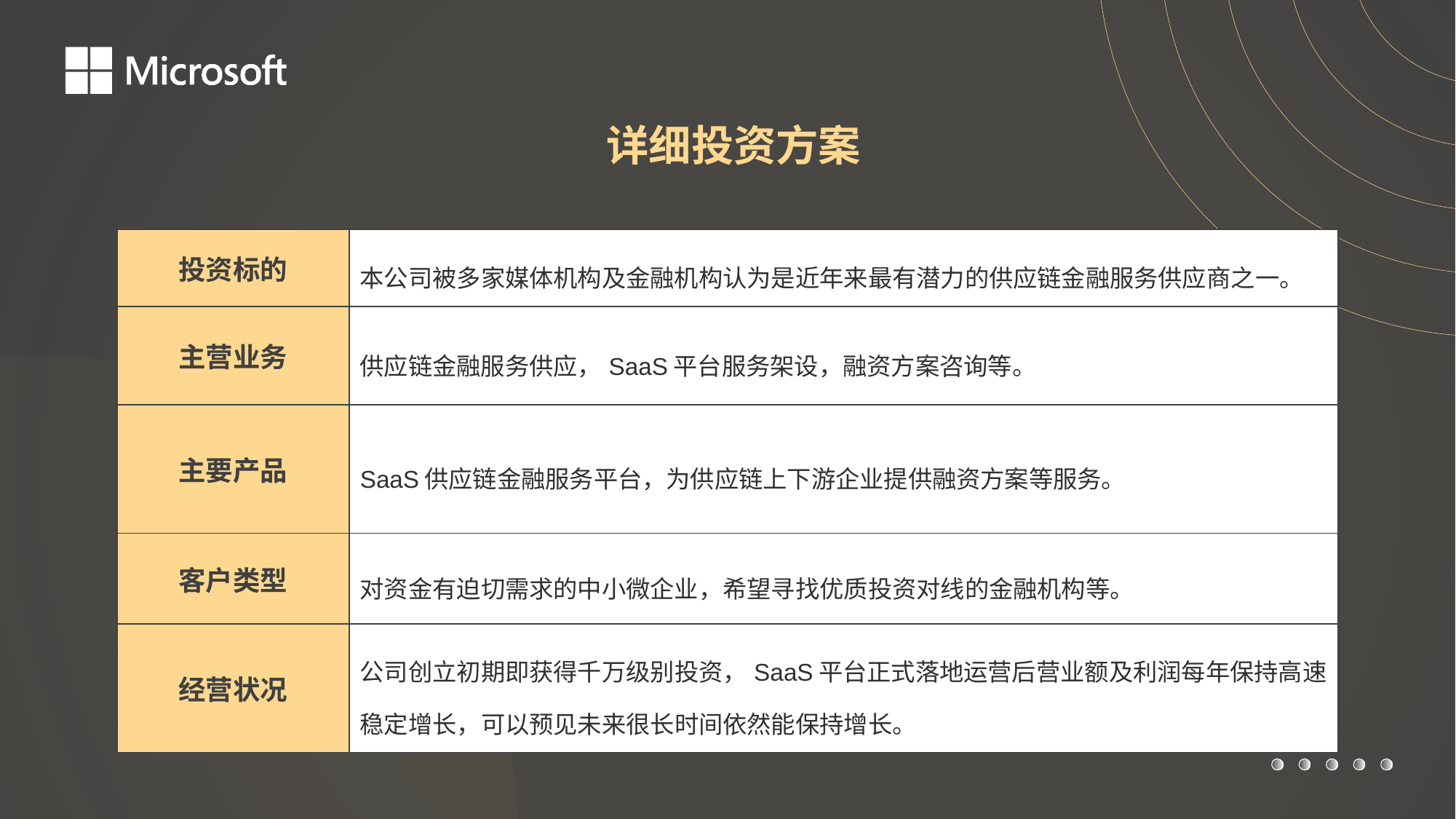

详细投资方案
| 投资标的 | 本公司被多家媒体机构及金融机构认为是近年来最有潜力的供应链金融服务供应商之一。 |
| --- | --- |
| 主营业务 | 供应链金融服务供应，SaaS平台服务架设，融资方案咨询等。 |
| 主要产品 | SaaS供应链金融服务平台，为供应链上下游企业提供融资方案等服务。 |
| 客户类型 | 对资金有迫切需求的中小微企业，希望寻找优质投资对线的金融机构等。 |
| 经营状况 | 公司创立初期即获得千万级别投资，SaaS平台正式落地运营后营业额及利润每年保持高速稳定增长，可以预见未来很长时间依然能保持增长。 |